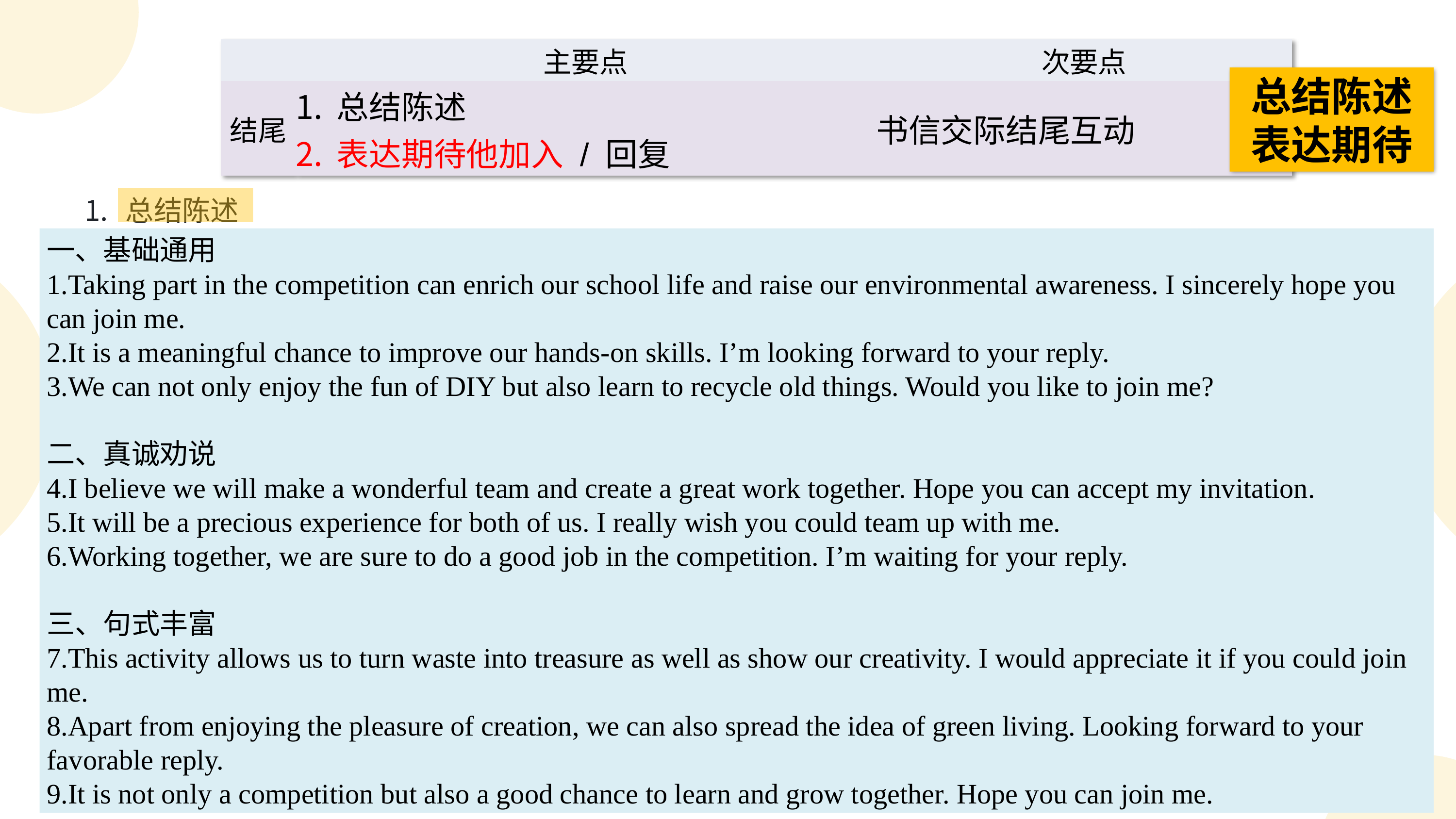

|  | 主要点 | 次要点 |
| --- | --- | --- |
| 结尾 | 总结陈述 表达期待他加入 / 回复 | 书信交际结尾互动 |
总结陈述
表达期待

总结陈述
常用词汇 / 词组
意义类：meaningful project, a great chance to practice DIY skills, spread eco-friendly ideas, show our creativity, gain experience, have fun together
句式示例
This is not just a competition, but also a meaningful way to promote environmental protection and have fun together.
Taking part in this contest will give us a chance to practice our DIY skills and make something creative together.

2. 表达期待（书信交际互动）
常用词汇 / 词组
期待类：look forward to your reply, hope you can join me, can’t wait to work with you, please let me know your decision soon
句式示例
I really hope you can join me. Looking forward to your reply at your earliest convenience.
Please let me know if you’re interested. I can’t wait to make something awesome together!
一、基础通用
Taking part in the competition can enrich our school life and raise our environmental awareness. I sincerely hope you can join me.
It is a meaningful chance to improve our hands-on skills. I’m looking forward to your reply.
We can not only enjoy the fun of DIY but also learn to recycle old things. Would you like to join me?

二、真诚劝说
I believe we will make a wonderful team and create a great work together. Hope you can accept my invitation.
It will be a precious experience for both of us. I really wish you could team up with me.
Working together, we are sure to do a good job in the competition. I’m waiting for your reply.

三、句式丰富
This activity allows us to turn waste into treasure as well as show our creativity. I would appreciate it if you could join me.
Apart from enjoying the pleasure of creation, we can also spread the idea of green living. Looking forward to your favorable reply.
It is not only a competition but also a good chance to learn and grow together. Hope you can join me.